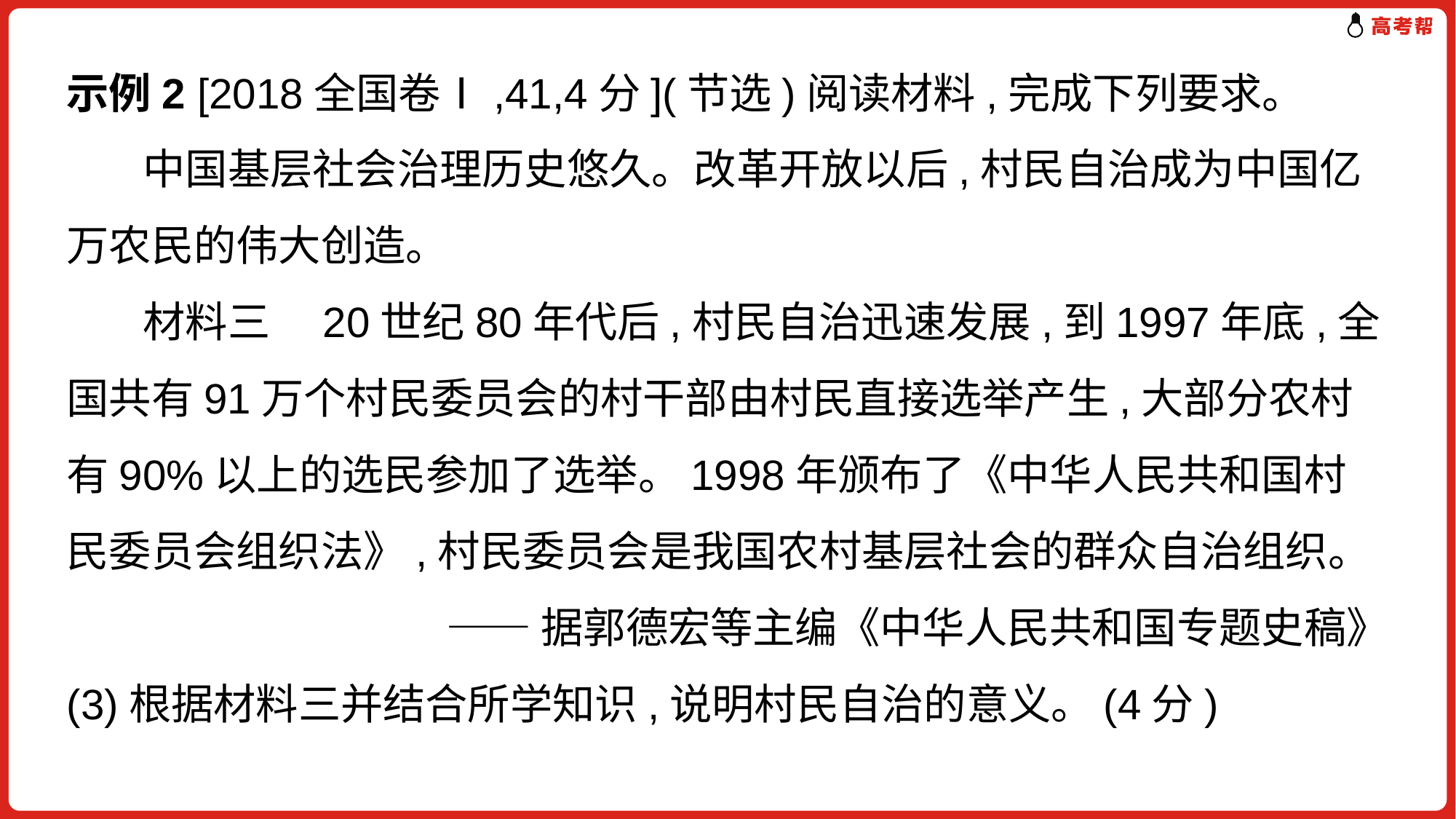

示例2 [2018全国卷Ⅰ,41,4分](节选)阅读材料,完成下列要求。
       中国基层社会治理历史悠久。改革开放以后,村民自治成为中国亿万农民的伟大创造。
       材料三　20世纪80年代后,村民自治迅速发展,到1997年底,全国共有91万个村民委员会的村干部由村民直接选举产生,大部分农村有90%以上的选民参加了选举。1998年颁布了《中华人民共和国村民委员会组织法》,村民委员会是我国农村基层社会的群众自治组织。
——据郭德宏等主编《中华人民共和国专题史稿》
(3)根据材料三并结合所学知识,说明村民自治的意义。(4分)